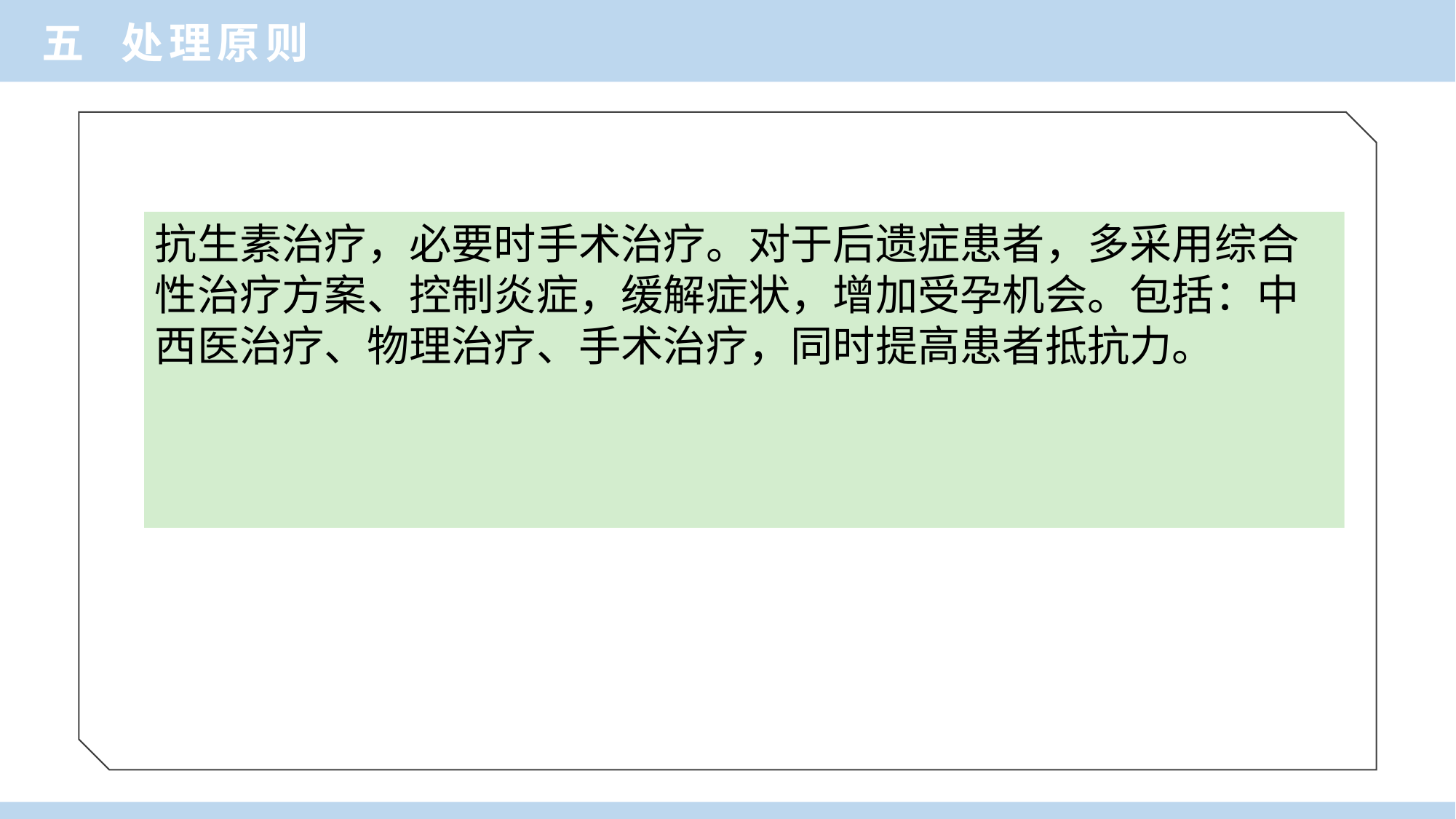

五  处理原则

抗生素治疗，必要时手术治疗。对于后遗症患者，多采用综合性治疗方案、控制炎症，缓解症状，增加受孕机会。包括：中西医治疗、物理治疗、手术治疗，同时提高患者抵抗力。